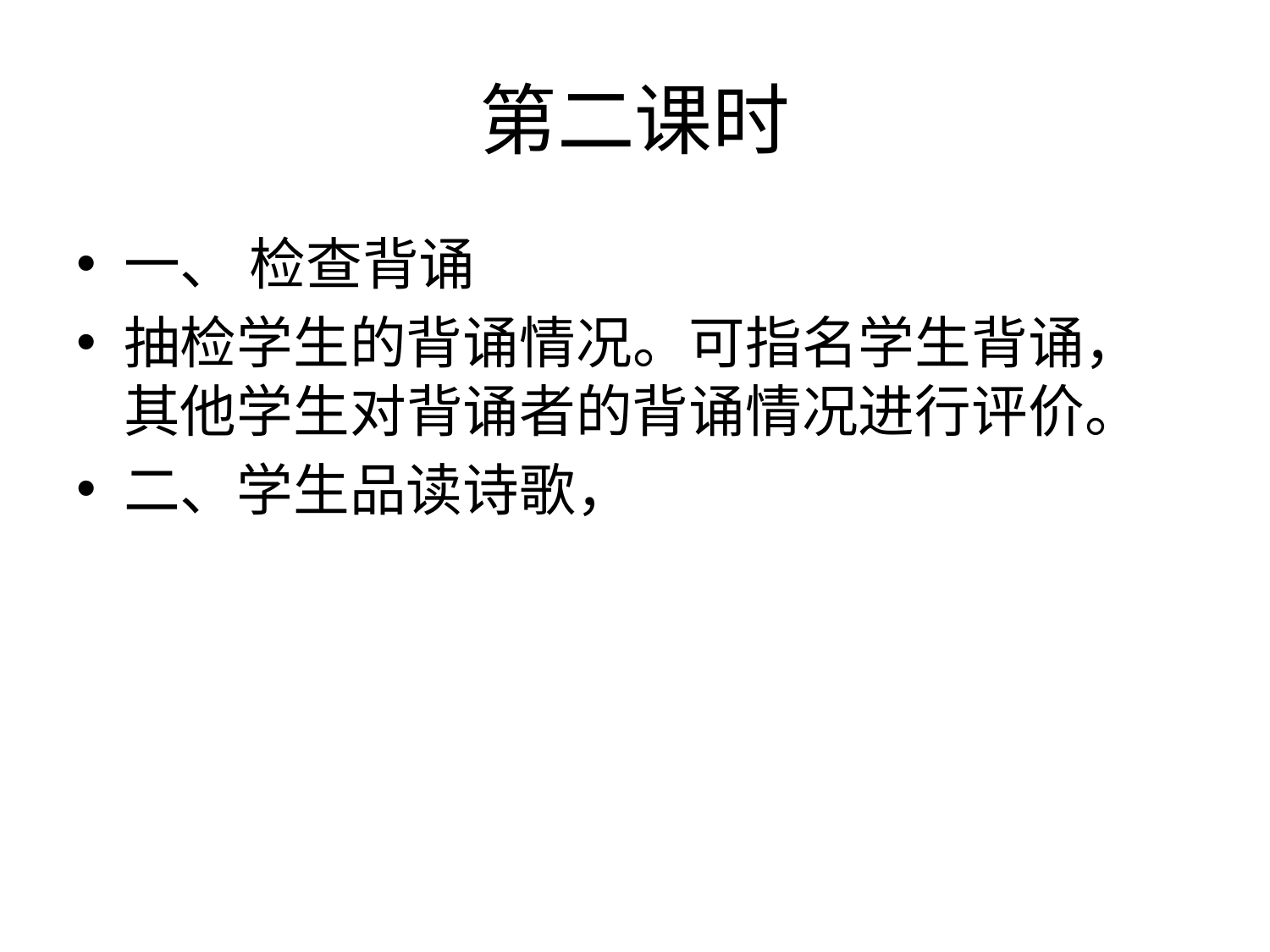

# 第二课时
一、 检查背诵
抽检学生的背诵情况。可指名学生背诵，其他学生对背诵者的背诵情况进行评价。
二、学生品读诗歌，